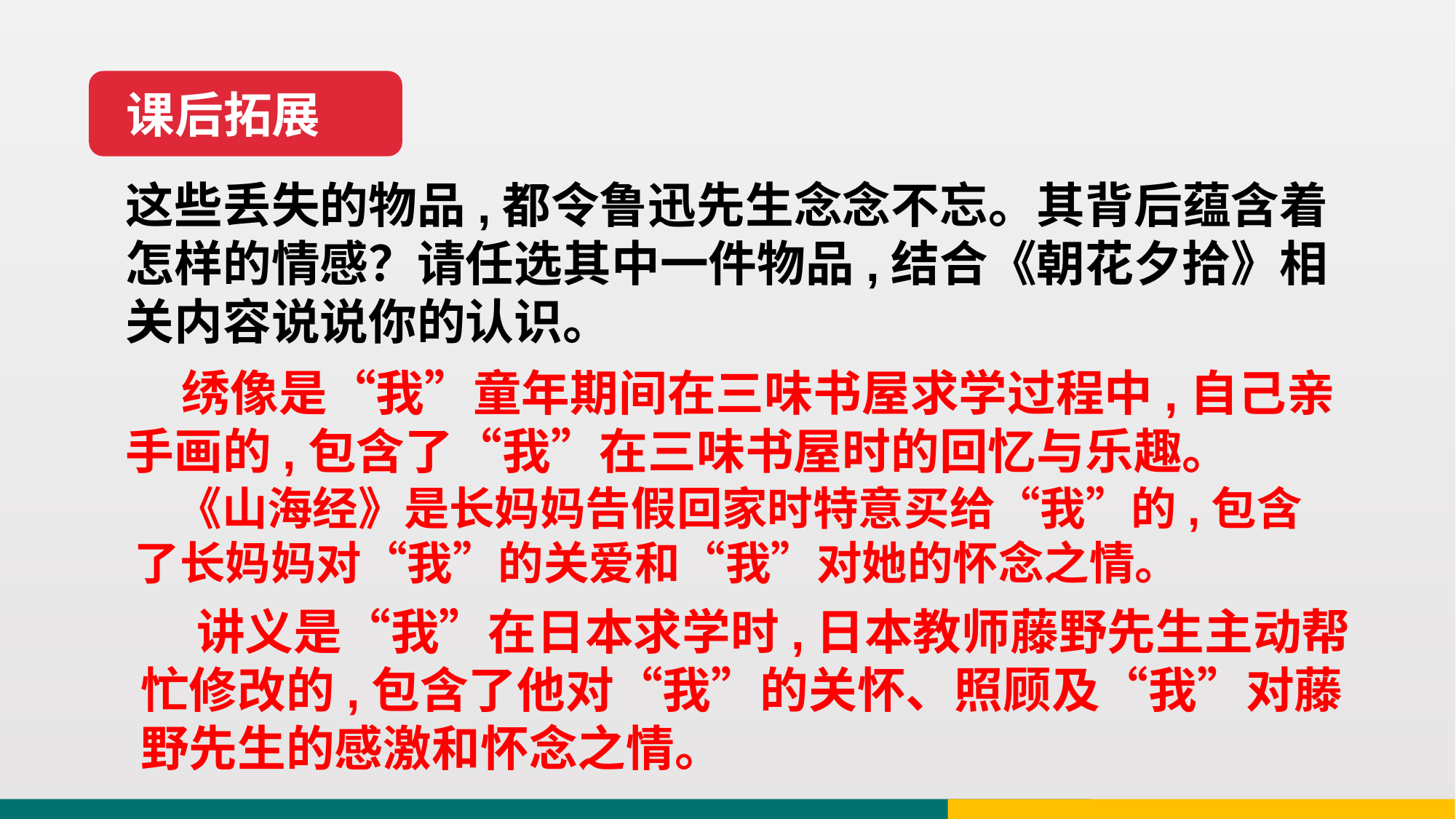

课后拓展
这些丢失的物品,都令鲁迅先生念念不忘。其背后蕴含着怎样的情感？请任选其中一件物品,结合《朝花夕拾》相关内容说说你的认识。

    绣像是“我”童年期间在三味书屋求学过程中,自己亲手画的,包含了“我”在三味书屋时的回忆与乐趣。

   《山海经》是长妈妈告假回家时特意买给“我”的,包含了长妈妈对“我”的关爱和“我”对她的怀念之情。
    讲义是“我”在日本求学时,日本教师藤野先生主动帮忙修改的,包含了他对“我”的关怀、照顾及“我”对藤野先生的感激和怀念之情。